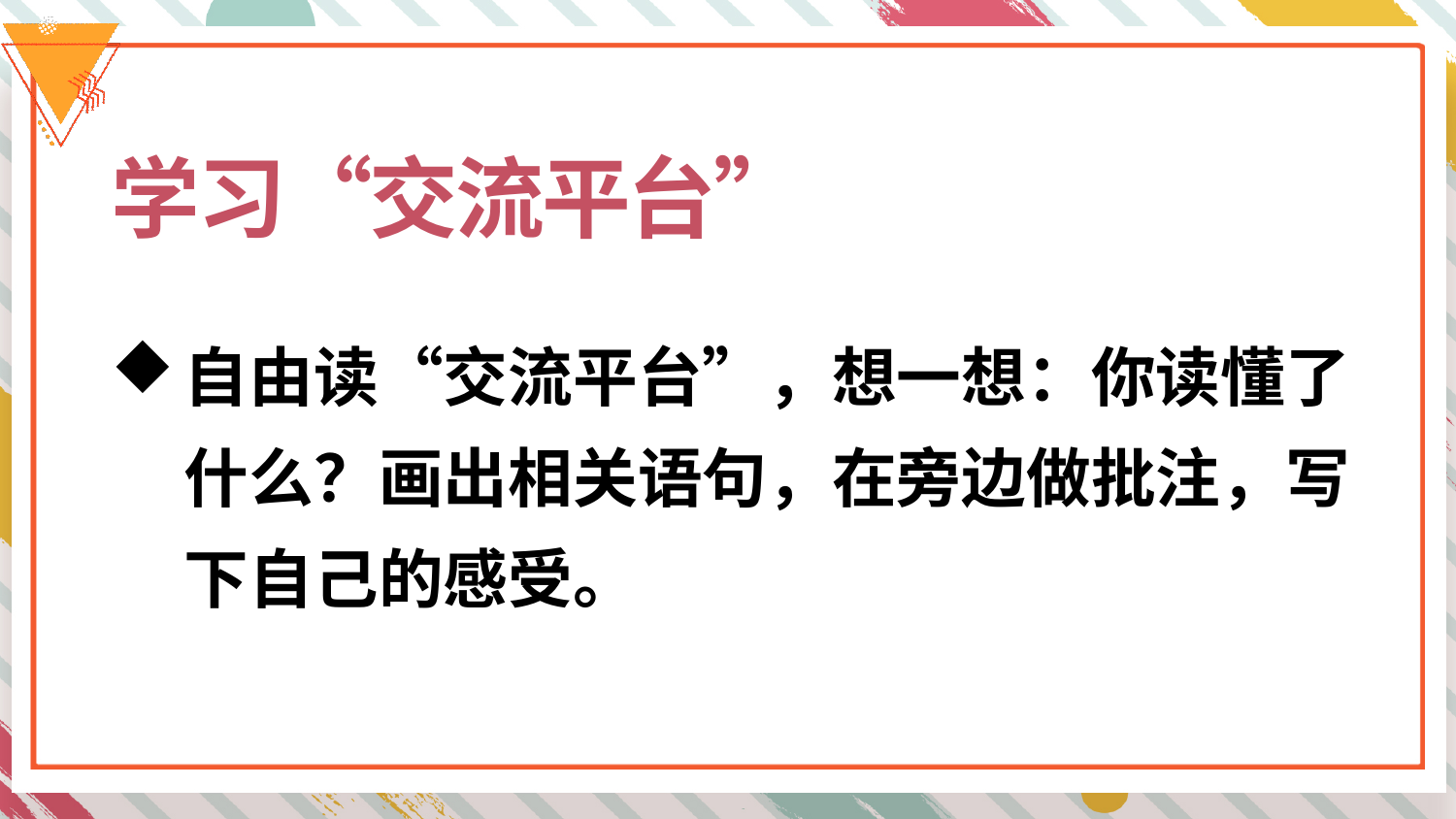

学习“交流平台”
自由读“交流平台”，想一想：你读懂了什么？画出相关语句，在旁边做批注，写下自己的感受。